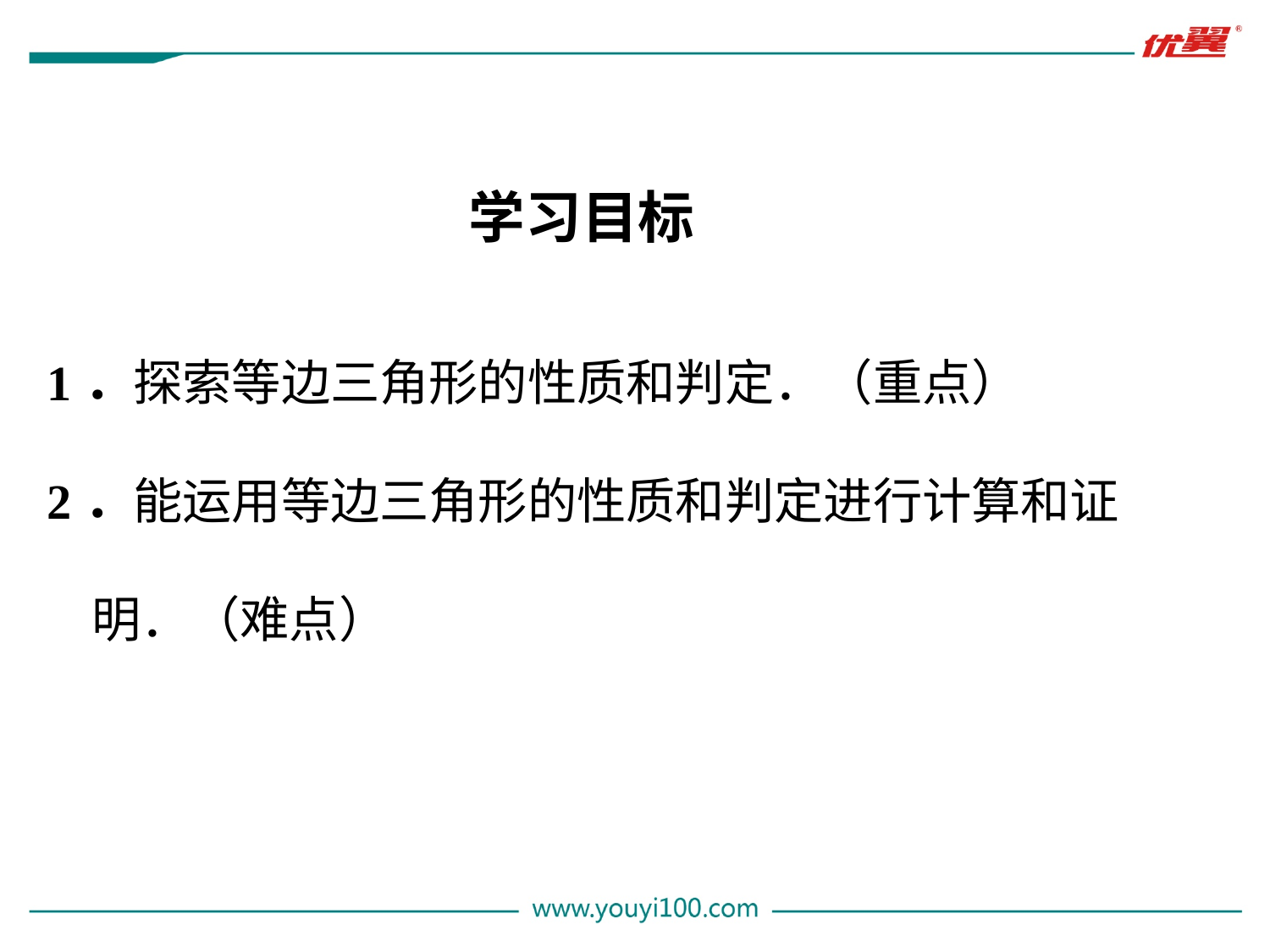

学习目标

1．探索等边三角形的性质和判定．（重点）
2．能运用等边三角形的性质和判定进行计算和证
   明．（难点）